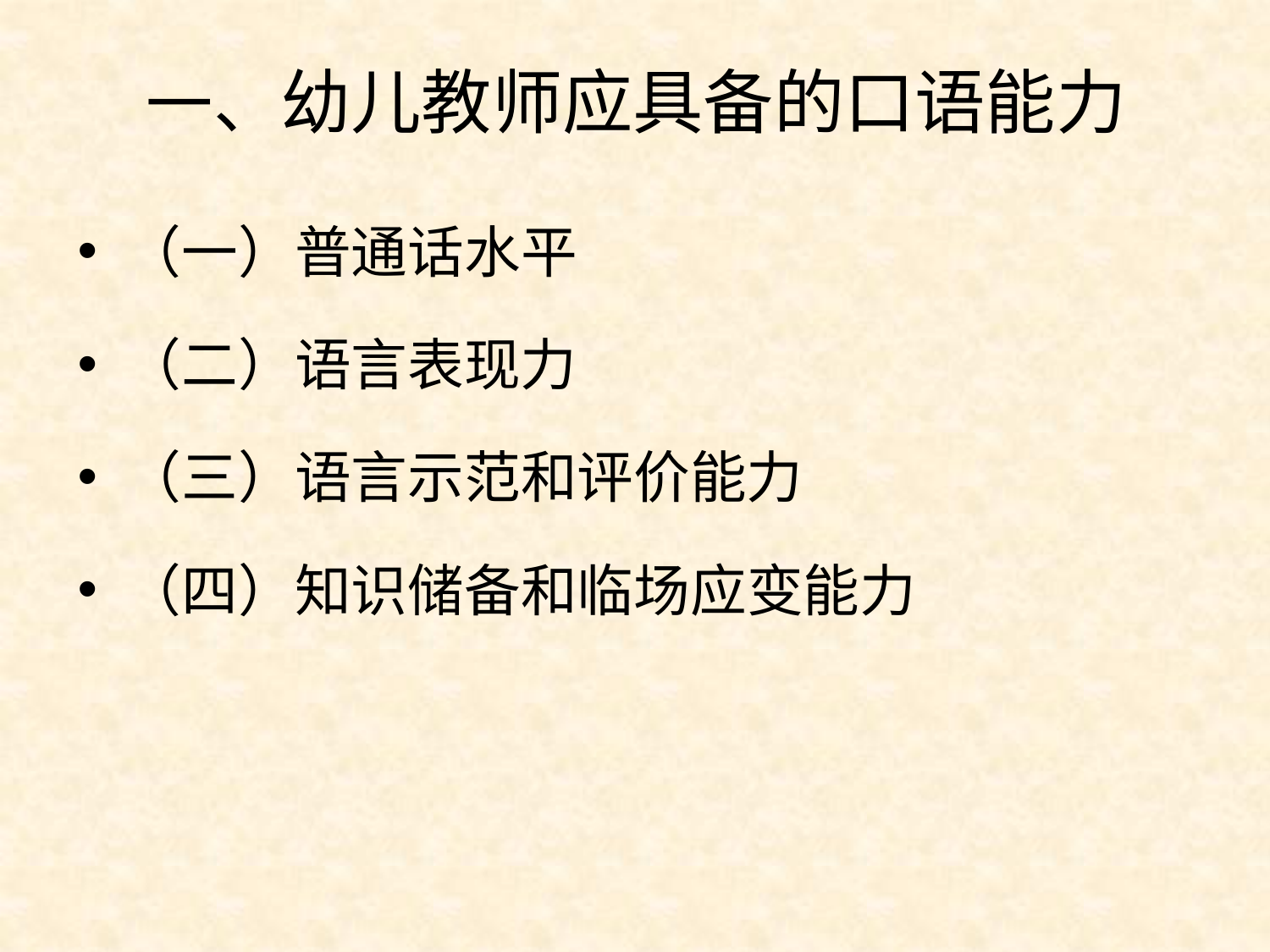

# 一、幼儿教师应具备的口语能力
（一）普通话水平
（二）语言表现力
（三）语言示范和评价能力
（四）知识储备和临场应变能力